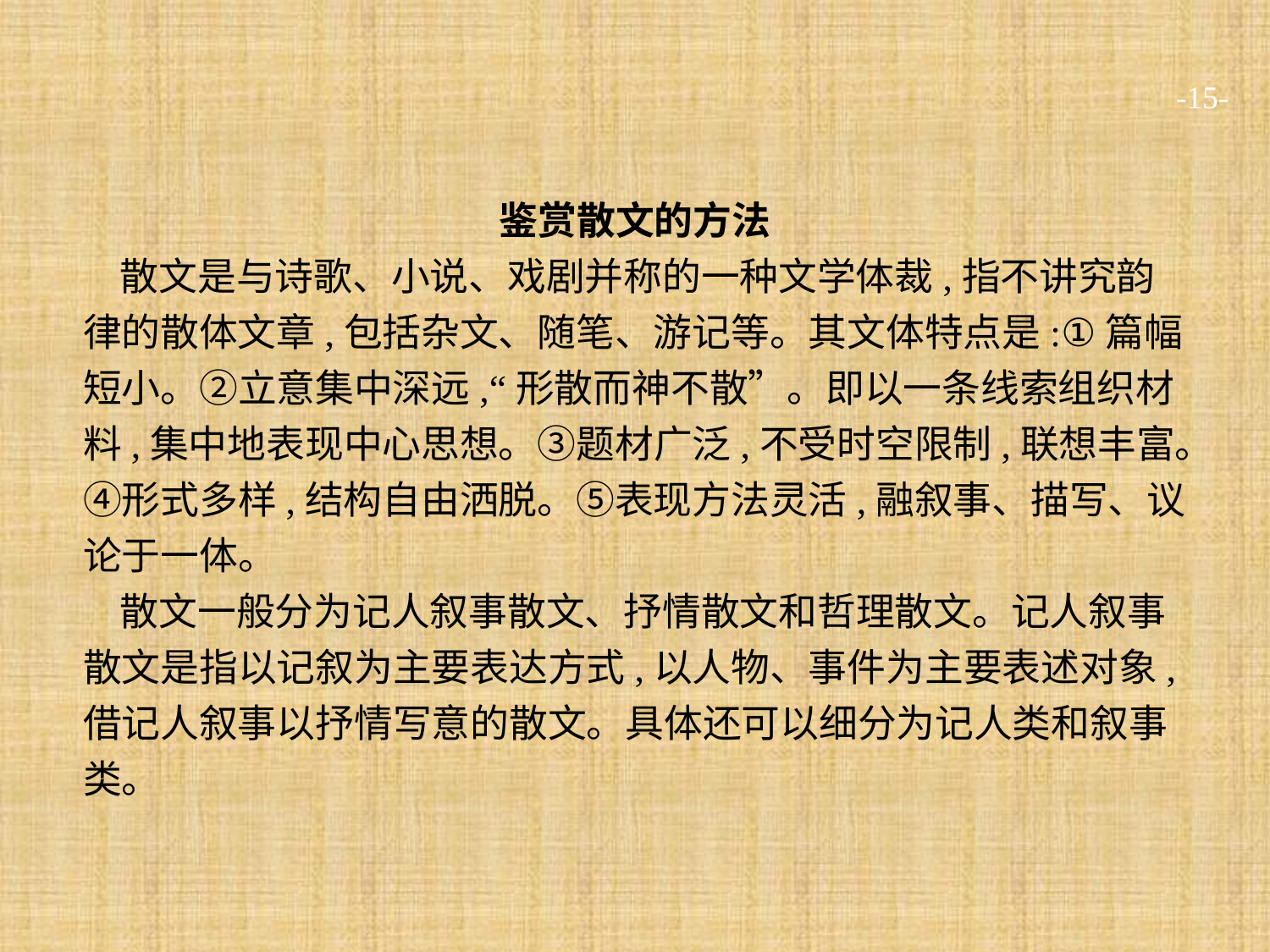

-15-
鉴赏散文的方法
散文是与诗歌、小说、戏剧并称的一种文学体裁,指不讲究韵律的散体文章,包括杂文、随笔、游记等。其文体特点是:①篇幅短小。②立意集中深远,“形散而神不散”。即以一条线索组织材料,集中地表现中心思想。③题材广泛,不受时空限制,联想丰富。④形式多样,结构自由洒脱。⑤表现方法灵活,融叙事、描写、议论于一体。
散文一般分为记人叙事散文、抒情散文和哲理散文。记人叙事散文是指以记叙为主要表达方式,以人物、事件为主要表述对象,借记人叙事以抒情写意的散文。具体还可以细分为记人类和叙事类。